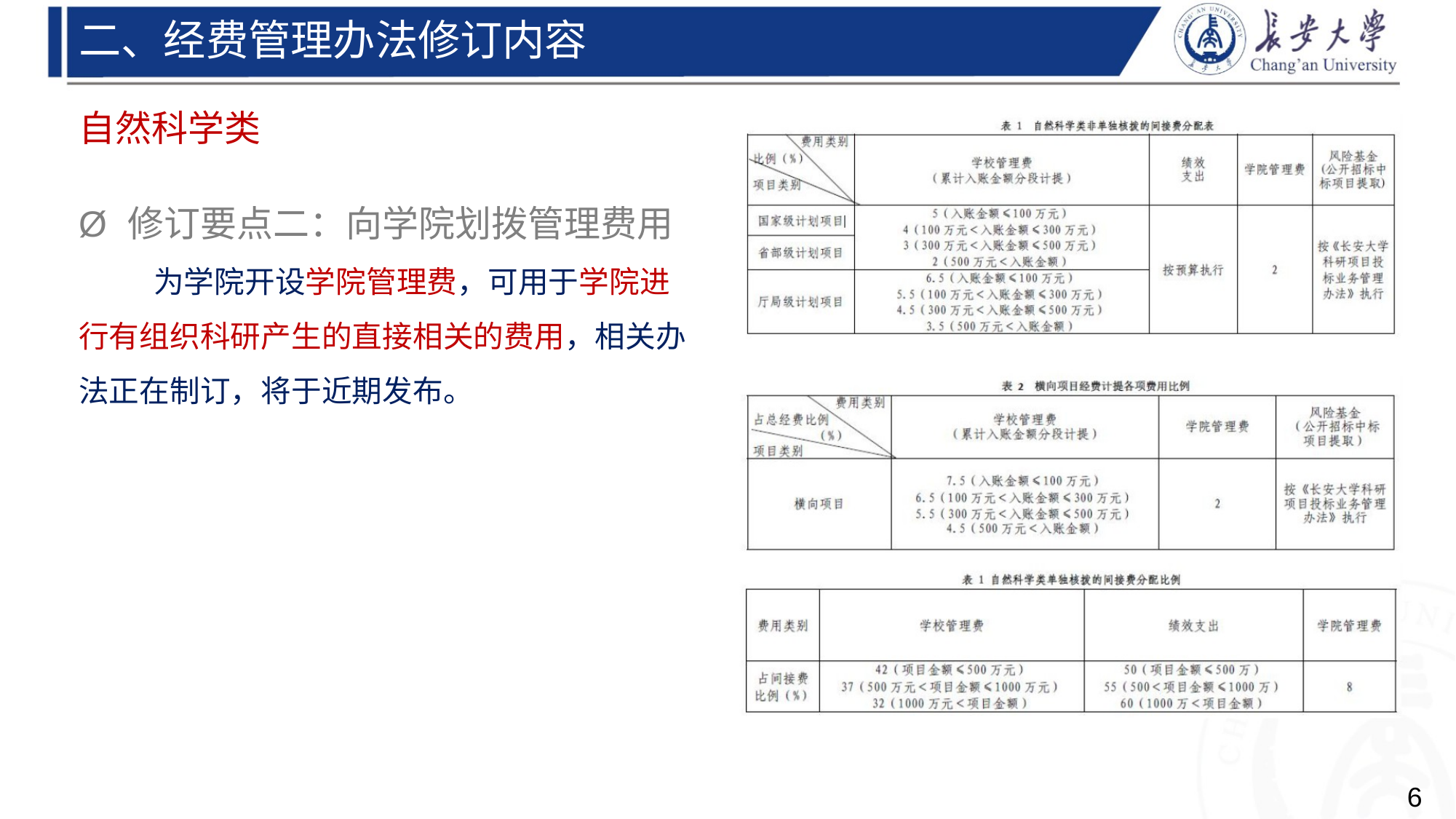

二、经费管理办法修订内容
自然科学类
Ø 修订要点二：向学院划拨管理费用
为学院开设学院管理费，可用于学院进
行有组织科研产生的直接相关的费用，相关办
法正在制订，将于近期发布。
6